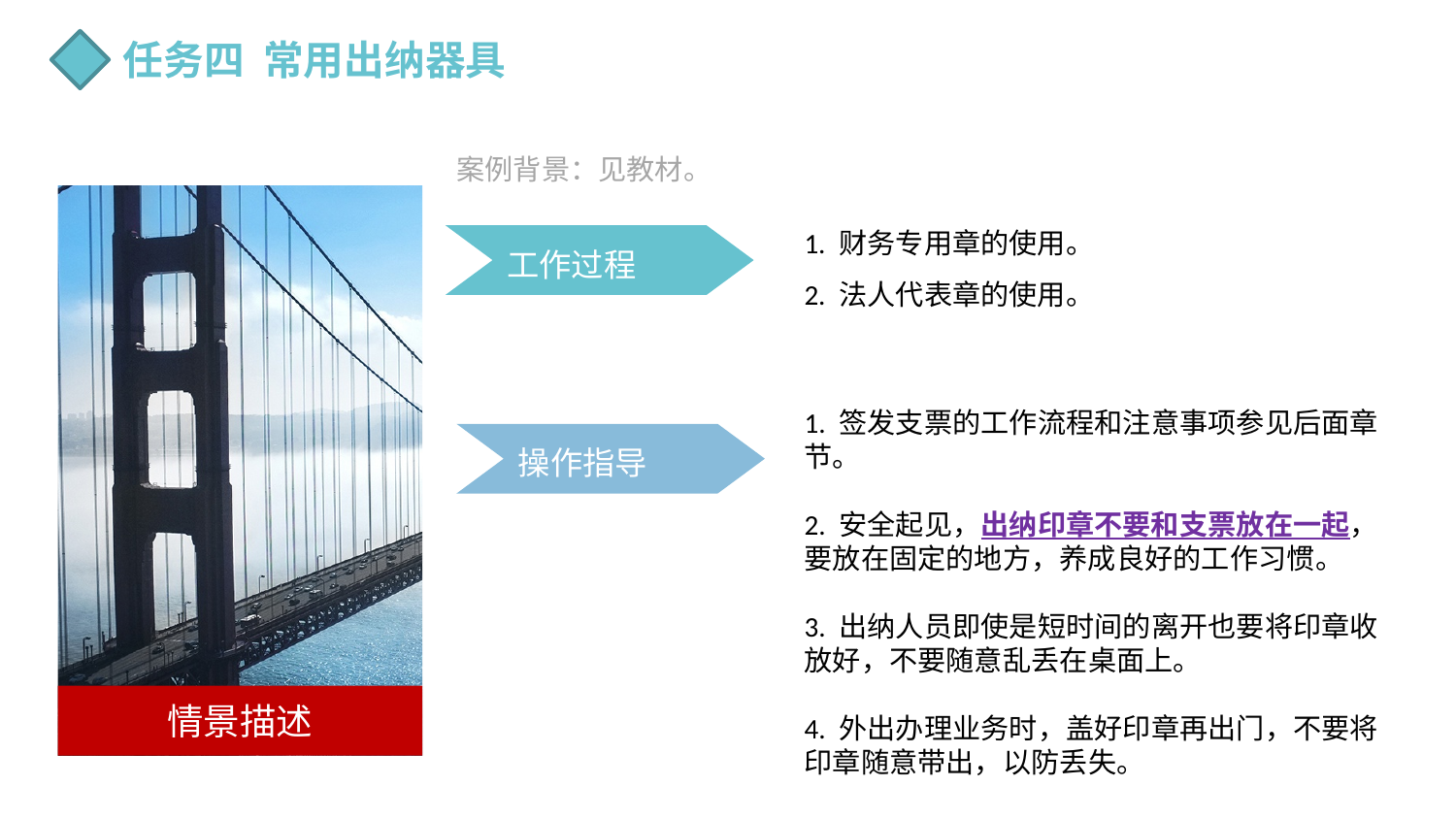

任务四  常用出纳器具

案例背景：见教材。

情景描述
1. 财务专用章的使用。
2. 法人代表章的使用。
工作过程
1. 签发支票的工作流程和注意事项参见后面章节。

2. 安全起见，出纳印章不要和支票放在一起，要放在固定的地方，养成良好的工作习惯。

3. 出纳人员即使是短时间的离开也要将印章收放好，不要随意乱丢在桌面上。

4. 外出办理业务时，盖好印章再出门，不要将印章随意带出，以防丢失。
操作指导